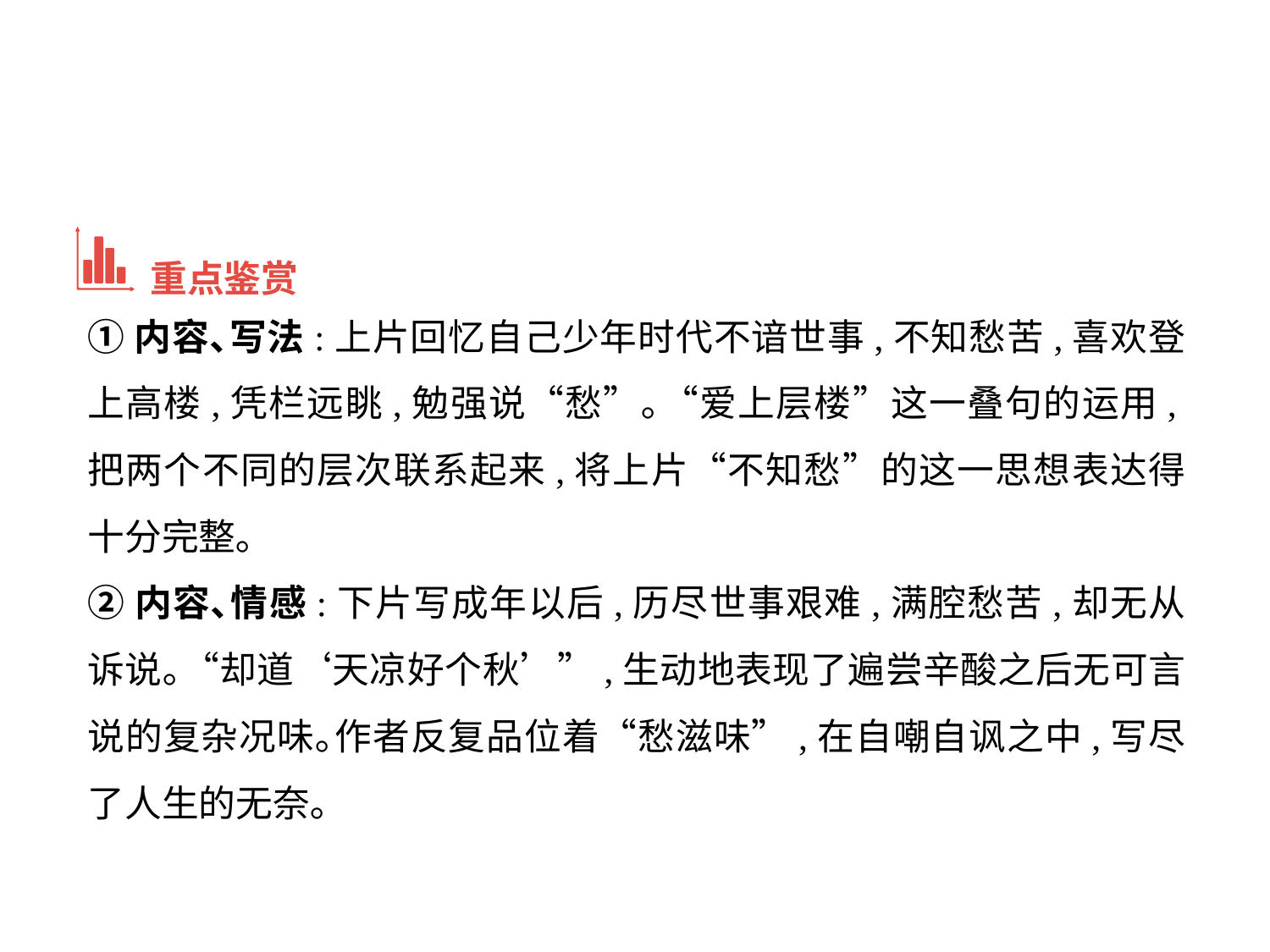

重点鉴赏
①内容､写法:上片回忆自己少年时代不谙世事,不知愁苦,喜欢登上高楼,凭栏远眺,勉强说“愁”｡“爱上层楼”这一叠句的运用,把两个不同的层次联系起来,将上片“不知愁”的这一思想表达得十分完整｡
②内容､情感:下片写成年以后,历尽世事艰难,满腔愁苦,却无从诉说｡“却道‘天凉好个秋’”,生动地表现了遍尝辛酸之后无可言说的复杂况味｡作者反复品位着“愁滋味”,在自嘲自讽之中,写尽了人生的无奈｡